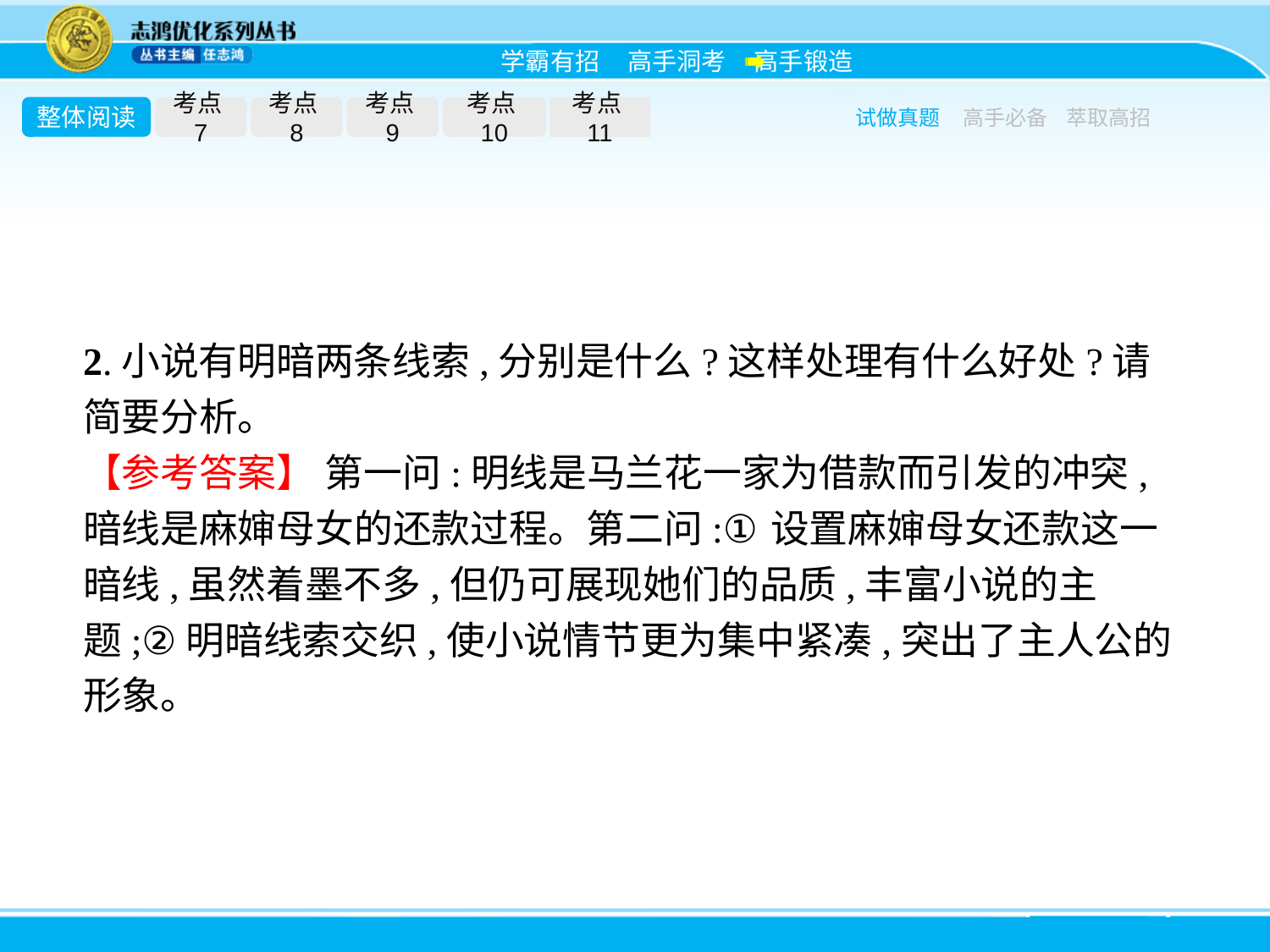

整体阅读
考点7
考点8
考点9
考点10
考点11
试做真题
高手必备
萃取高招
2.小说有明暗两条线索,分别是什么?这样处理有什么好处?请简要分析。
【参考答案】 第一问:明线是马兰花一家为借款而引发的冲突,暗线是麻婶母女的还款过程。第二问:①设置麻婶母女还款这一暗线,虽然着墨不多,但仍可展现她们的品质,丰富小说的主题;②明暗线索交织,使小说情节更为集中紧凑,突出了主人公的形象。